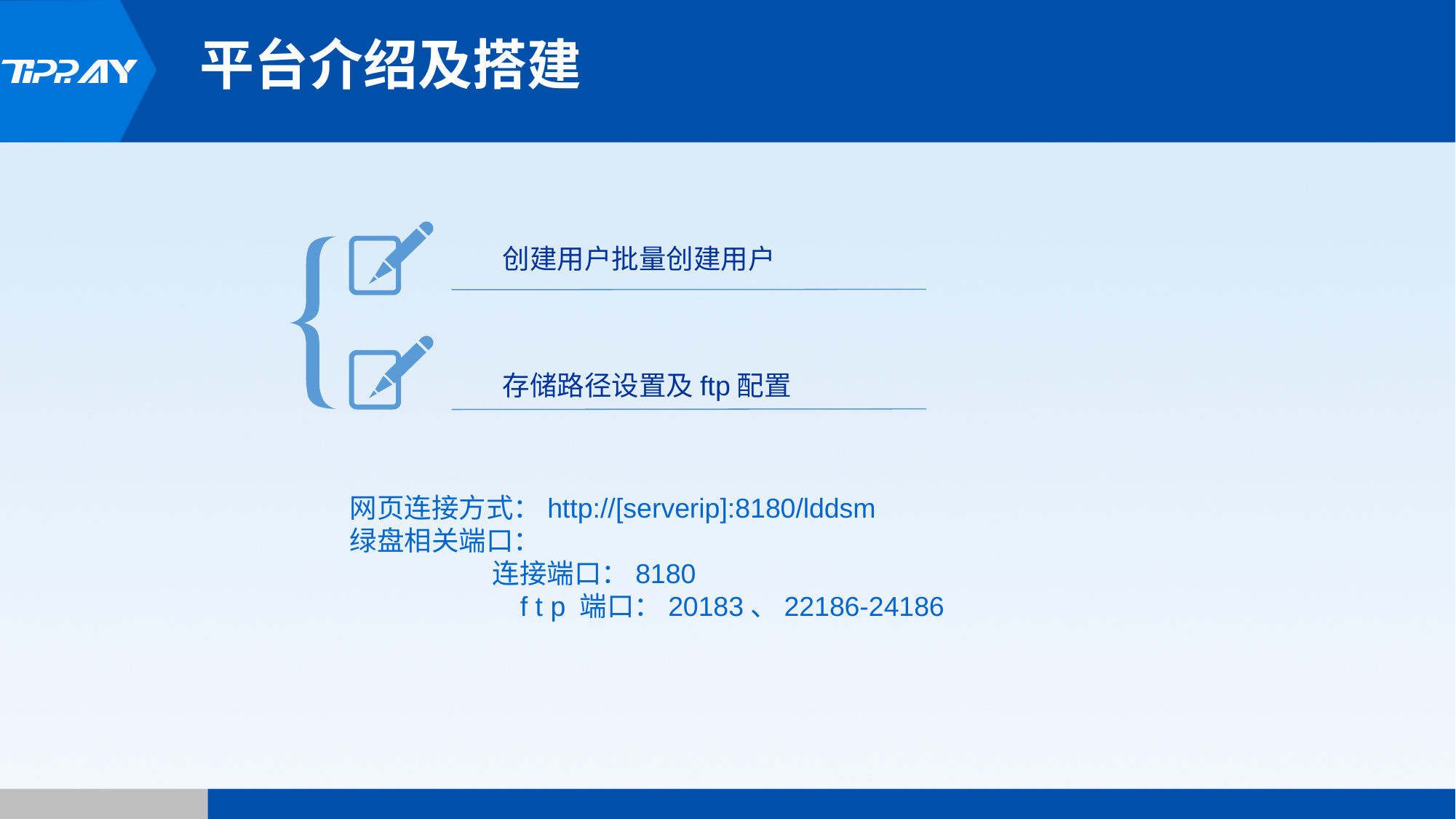

平台介绍及搭建

创建用户批量创建用户

存储路径设置及ftp配置
网页连接方式：http://[serverip]:8180/lddsm
绿盘相关端口：
                      连接端口：8180
	        f t p 端口：20183、22186-24186